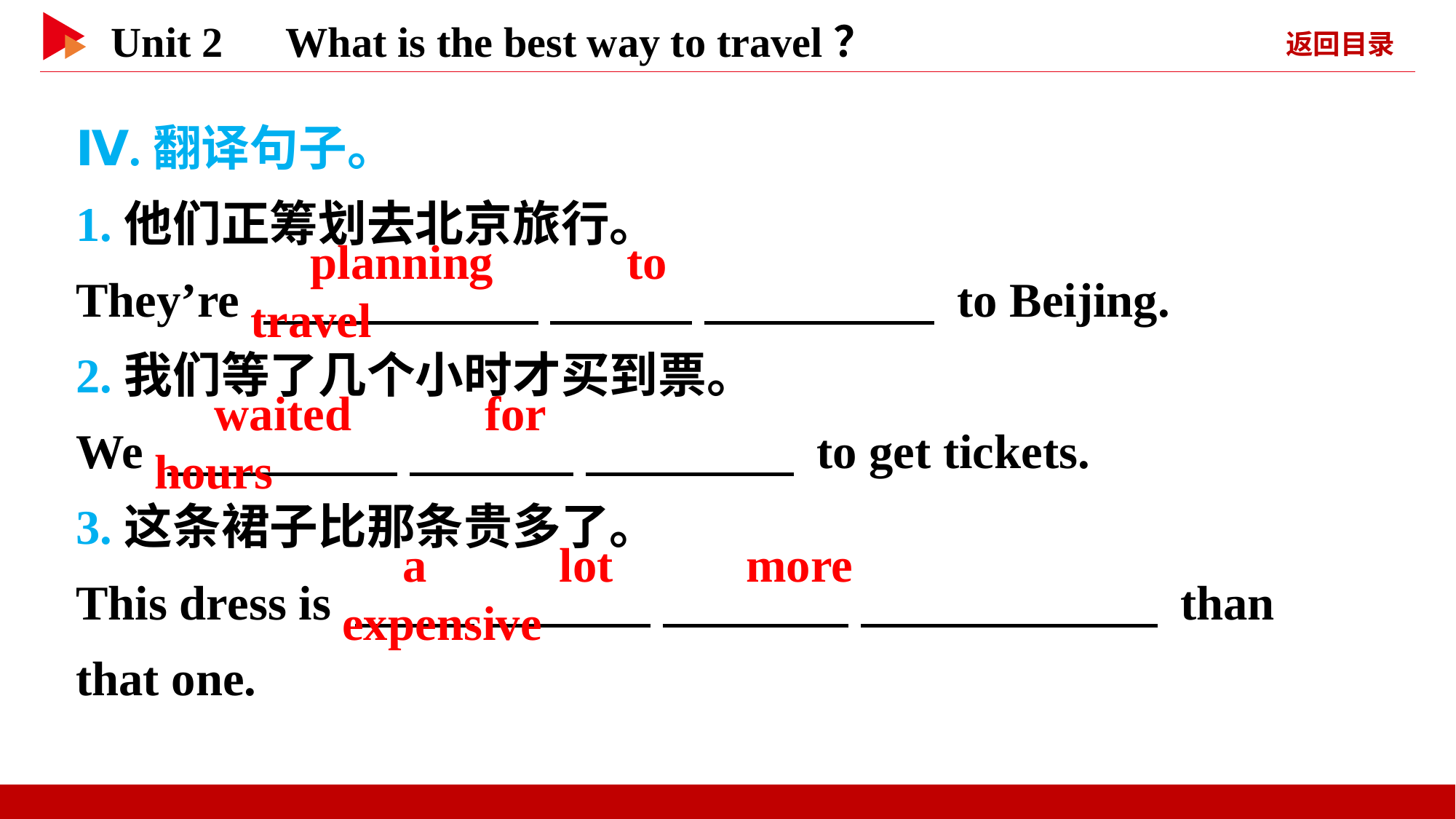

Ⅳ.翻译句子。
1.他们正筹划去北京旅行。
They’re 　                　 　    　 　            　 to Beijing.
2.我们等了几个小时才买到票。
We 　            　 　      　 　          　 to get tickets.
3.这条裙子比那条贵多了。
This dress is 　  　 　      　 　        　 　                  　 than that one.
　planning　 　to　 　travel
　waited　 　for　 　hours
　a　 　lot　 　more　 　expensive